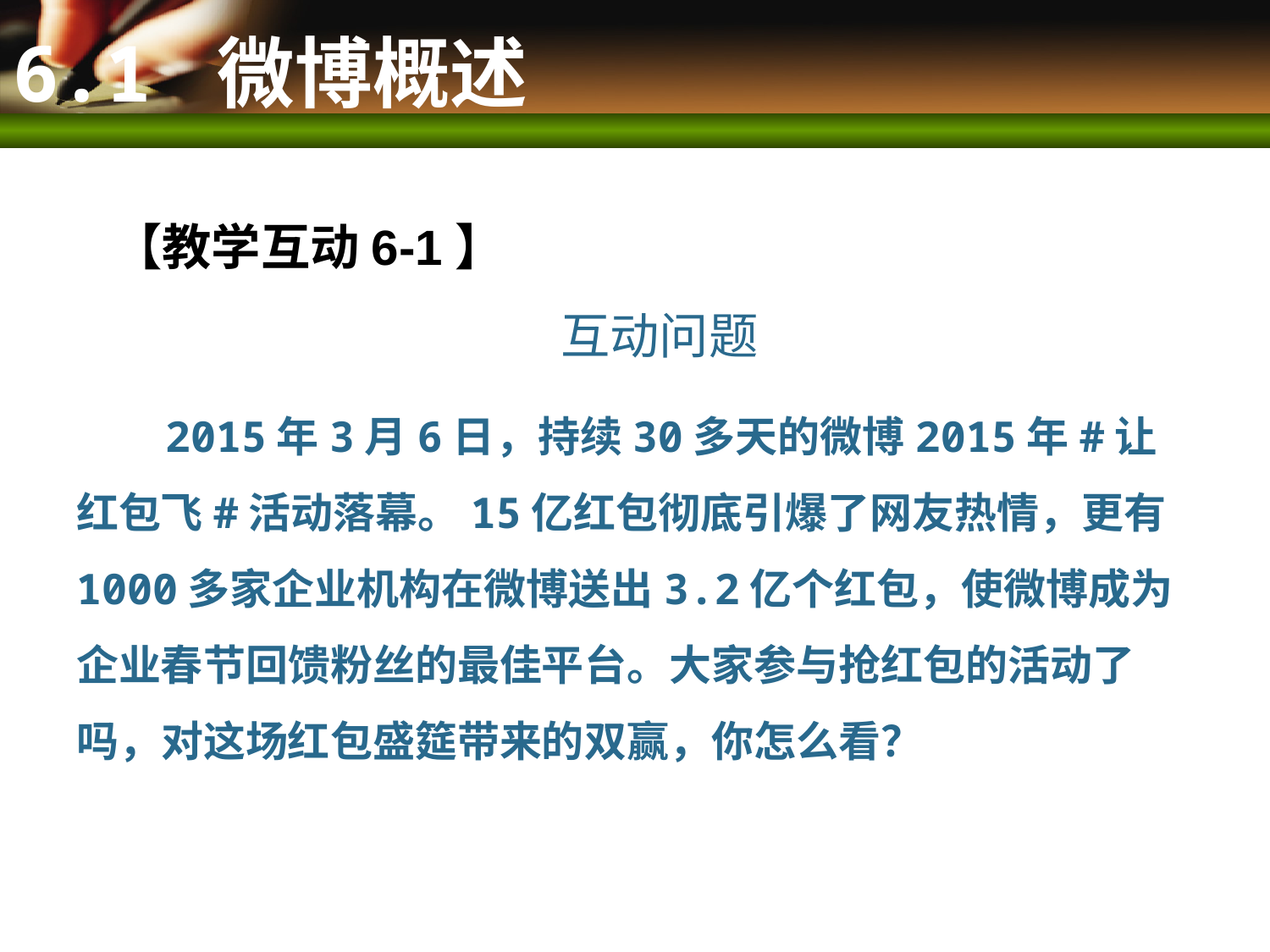

6.1 微博概述
【教学互动6-1】
 互动问题
 2015年3月6日，持续30多天的微博2015年#让红包飞#活动落幕。15亿红包彻底引爆了网友热情，更有1000多家企业机构在微博送出3.2亿个红包，使微博成为企业春节回馈粉丝的最佳平台。大家参与抢红包的活动了吗，对这场红包盛筵带来的双赢，你怎么看？